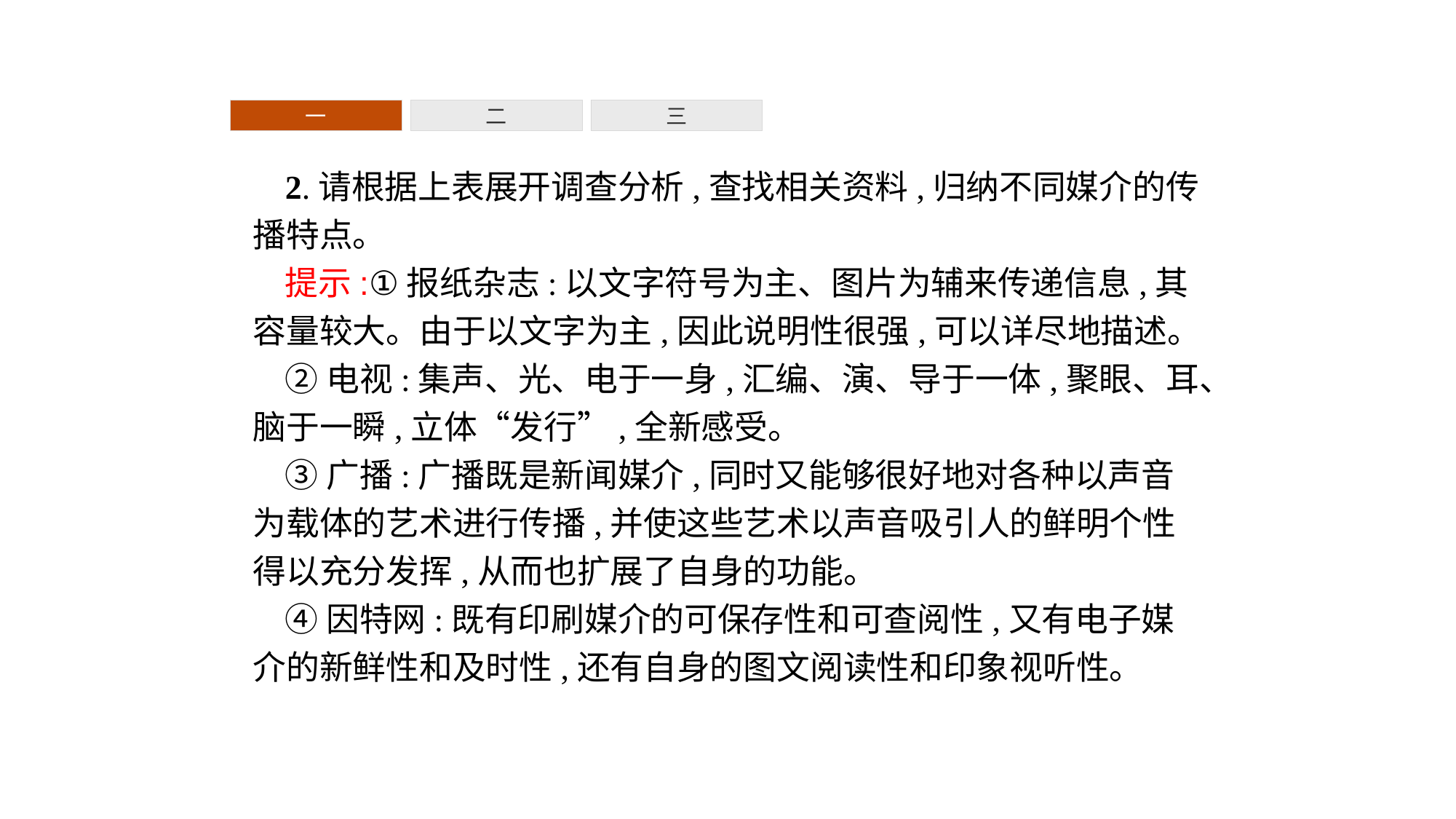

一
二
三
2.请根据上表展开调查分析,查找相关资料,归纳不同媒介的传播特点。
提示:①报纸杂志:以文字符号为主、图片为辅来传递信息,其容量较大。由于以文字为主,因此说明性很强,可以详尽地描述。
②电视:集声、光、电于一身,汇编、演、导于一体,聚眼、耳、脑于一瞬,立体“发行”,全新感受。
③广播:广播既是新闻媒介,同时又能够很好地对各种以声音为载体的艺术进行传播,并使这些艺术以声音吸引人的鲜明个性得以充分发挥,从而也扩展了自身的功能。
④因特网:既有印刷媒介的可保存性和可查阅性,又有电子媒介的新鲜性和及时性,还有自身的图文阅读性和印象视听性。